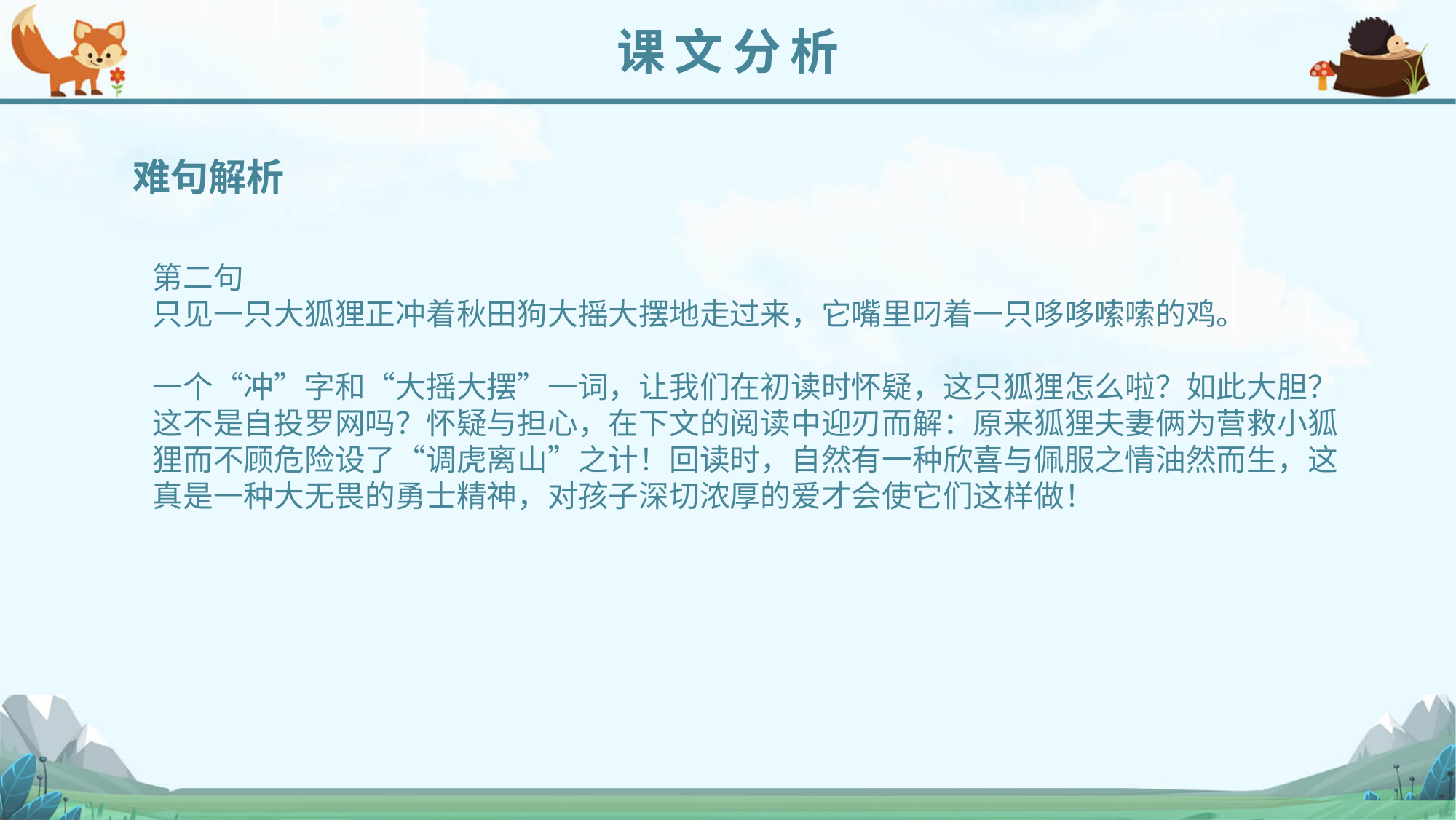

课文分析

难句解析
第二句
只见一只大狐狸正冲着秋田狗大摇大摆地走过来，它嘴里叼着一只哆哆嗦嗦的鸡。

一个“冲”字和“大摇大摆”一词，让我们在初读时怀疑，这只狐狸怎么啦？如此大胆？这不是自投罗网吗？怀疑与担心，在下文的阅读中迎刃而解：原来狐狸夫妻俩为营救小狐狸而不顾危险设了“调虎离山”之计！回读时，自然有一种欣喜与佩服之情油然而生，这真是一种大无畏的勇士精神，对孩子深切浓厚的爱才会使它们这样做！